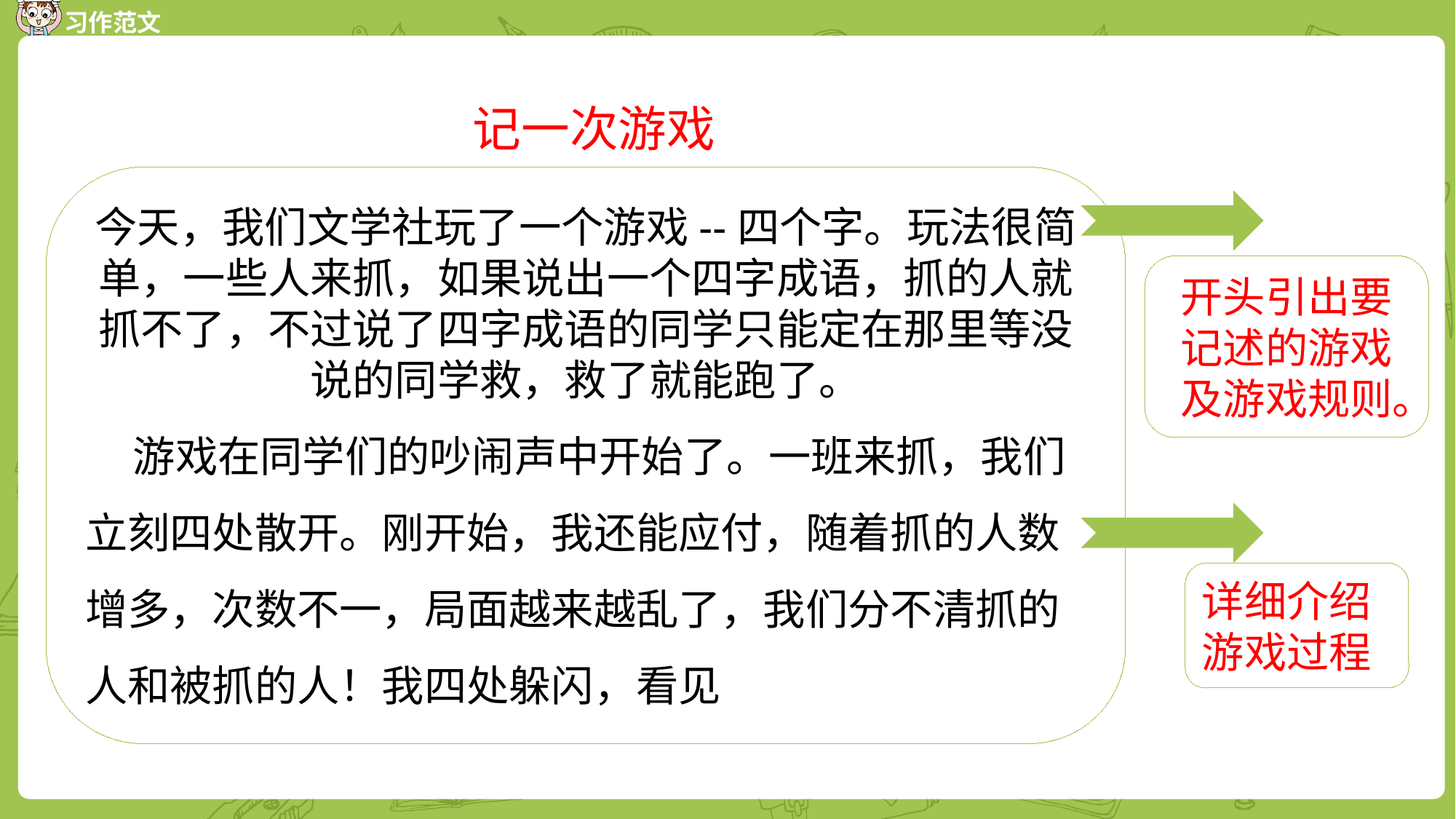

记一次游戏
今天，我们文学社玩了一个游戏--四个字。玩法很简单，一些人来抓，如果说出一个四字成语，抓的人就抓不了，不过说了四字成语的同学只能定在那里等没说的同学救，救了就能跑了。
    游戏在同学们的吵闹声中开始了。一班来抓，我们立刻四处散开。刚开始，我还能应付，随着抓的人数增多，次数不一，局面越来越乱了，我们分不清抓的人和被抓的人！我四处躲闪，看见

开头引出要记述的游戏
及游戏规则。

详细介绍游戏过程